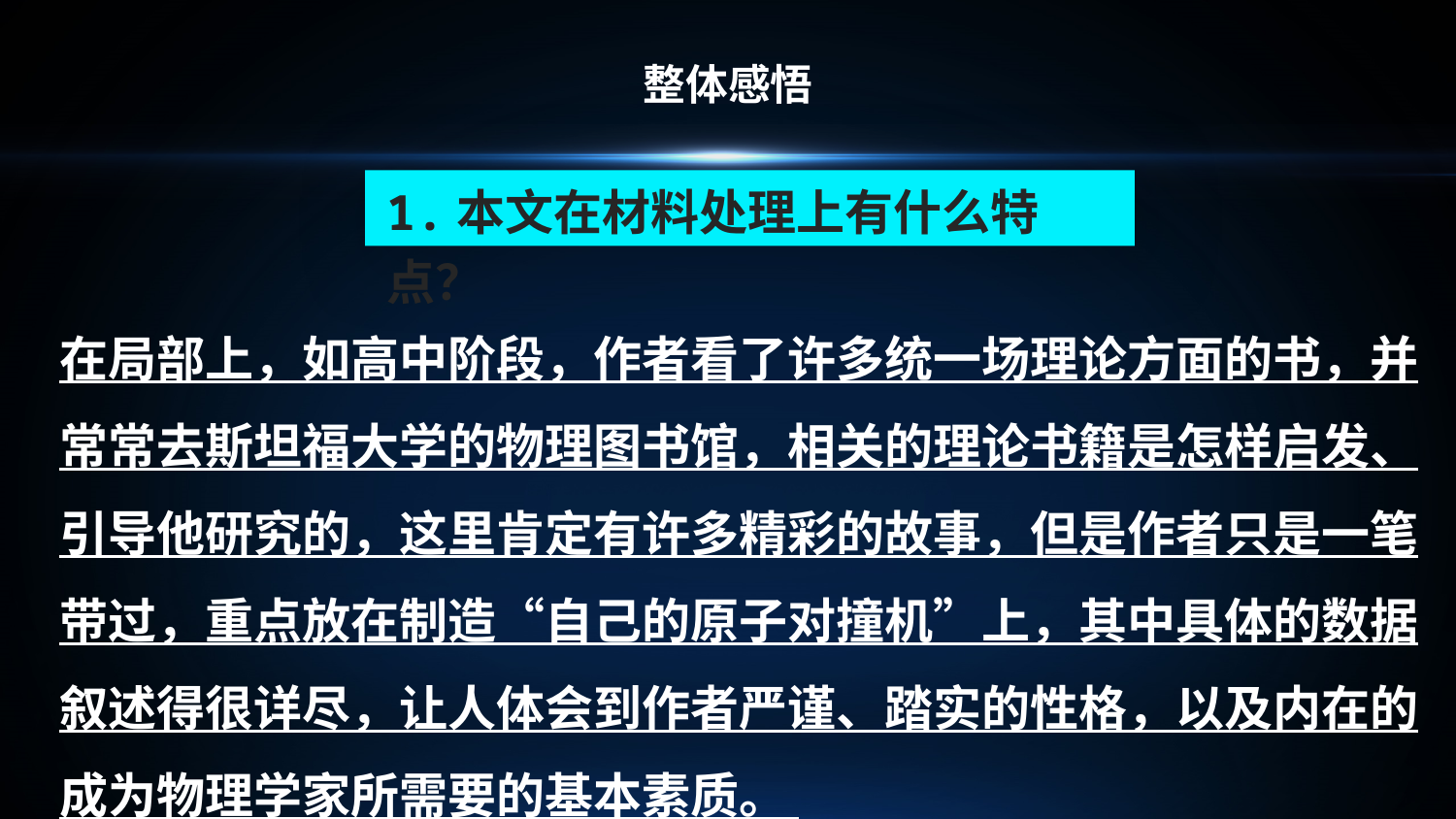

整体感悟
1.本文在材料处理上有什么特点？

在局部上，如高中阶段，作者看了许多统一场理论方面的书，并常常去斯坦福大学的物理图书馆，相关的理论书籍是怎样启发、引导他研究的，这里肯定有许多精彩的故事，但是作者只是一笔带过，重点放在制造“自己的原子对撞机”上，其中具体的数据叙述得很详尽，让人体会到作者严谨、踏实的性格，以及内在的成为物理学家所需要的基本素质。